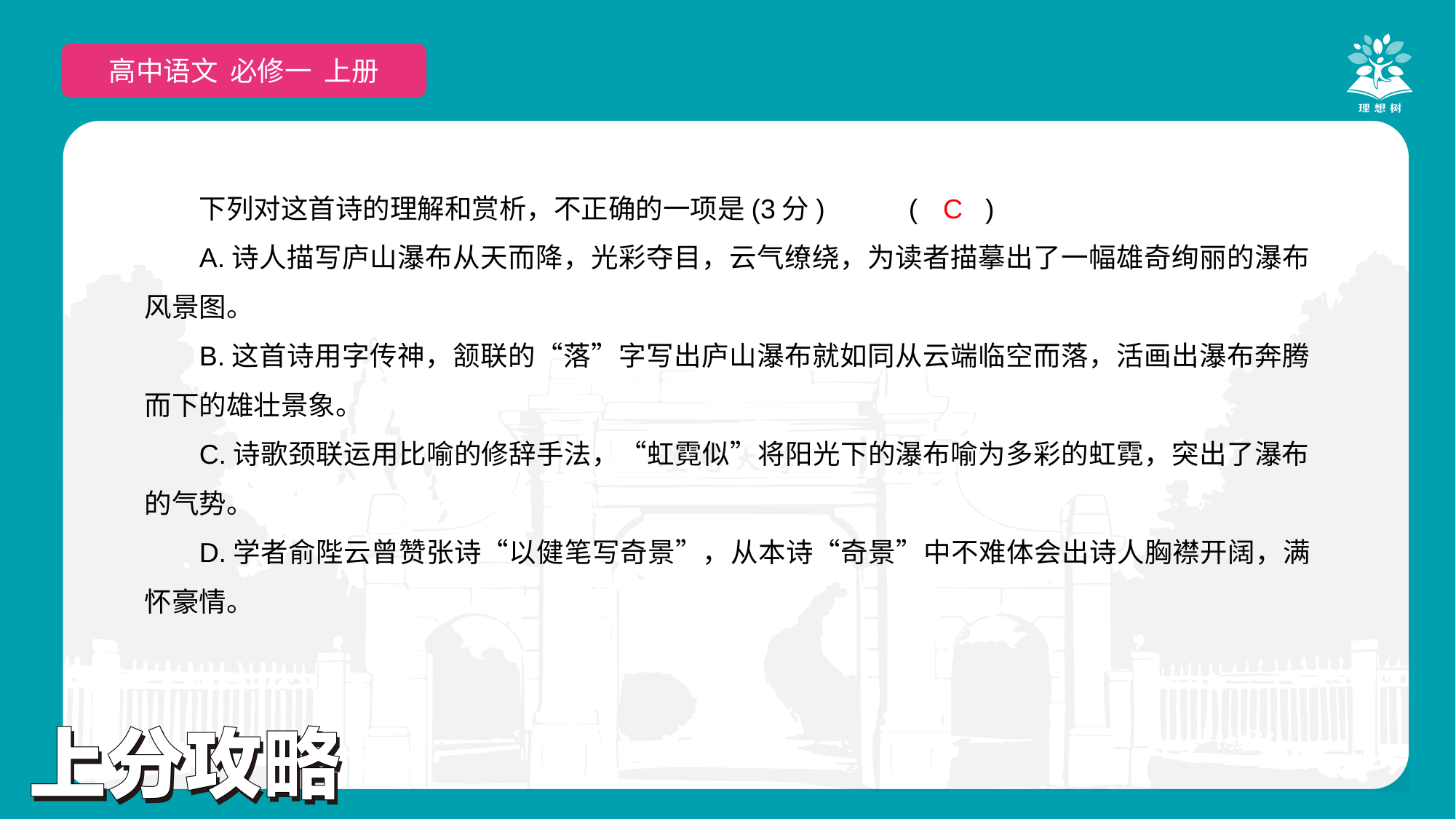

高中语文  必修一  上册
下列对这首诗的理解和赏析，不正确的一项是(3分)	(　　)
A.诗人描写庐山瀑布从天而降，光彩夺目，云气缭绕，为读者描摹出了一幅雄奇绚丽的瀑布风景图。
B.这首诗用字传神，颔联的“落”字写出庐山瀑布就如同从云端临空而落，活画出瀑布奔腾而下的雄壮景象。
C.诗歌颈联运用比喻的修辞手法，“虹霓似”将阳光下的瀑布喻为多彩的虹霓，突出了瀑布的气势。
D.学者俞陛云曾赞张诗“以健笔写奇景”，从本诗“奇景”中不难体会出诗人胸襟开阔，满怀豪情。
C